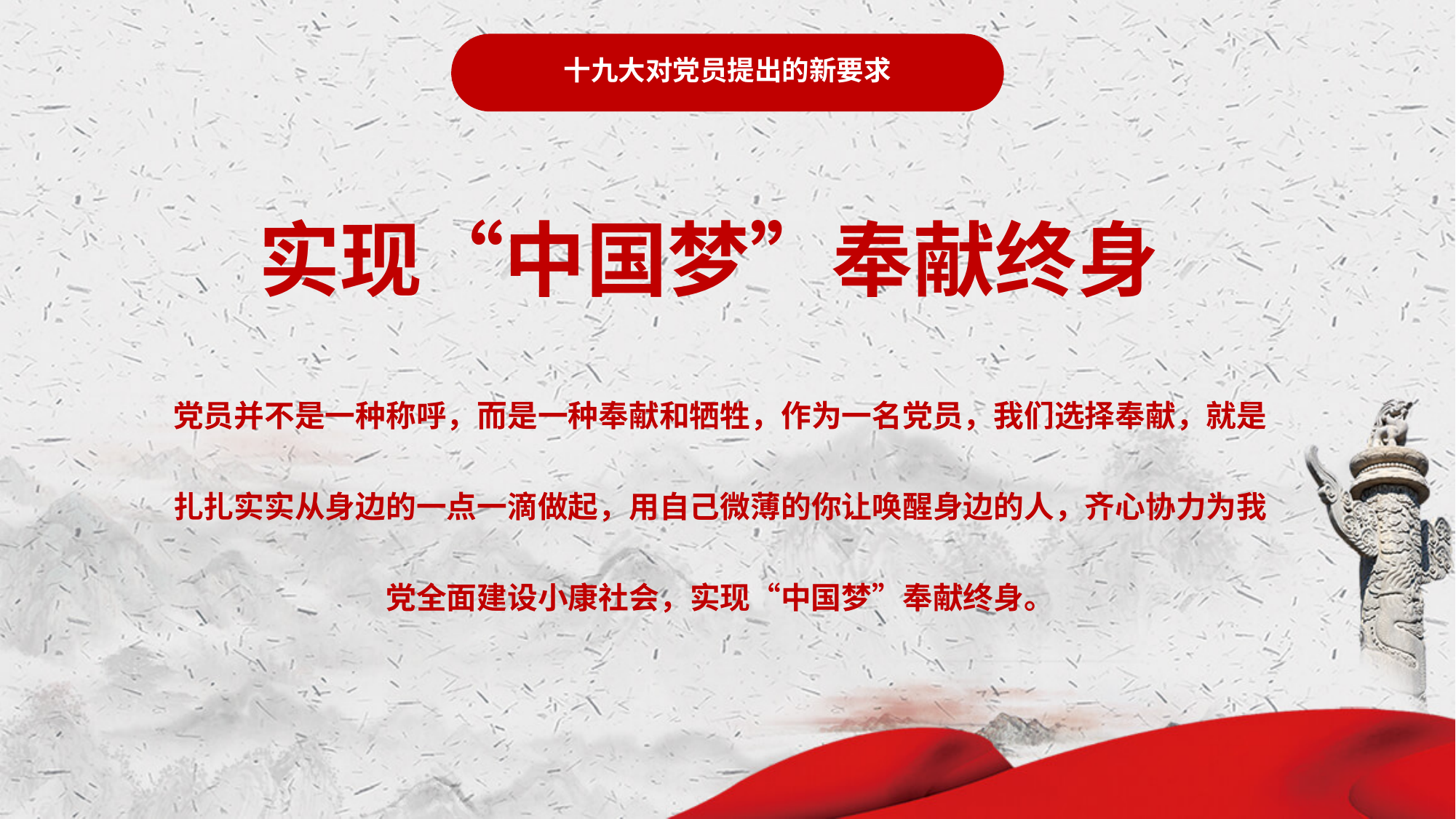

十九大对党员提出的新要求

实现“中国梦”奉献终身
党员并不是一种称呼，而是一种奉献和牺牲，作为一名党员，我们选择奉献，就是扎扎实实从身边的一点一滴做起，用自己微薄的你让唤醒身边的人，齐心协力为我党全面建设小康社会，实现“中国梦”奉献终身。